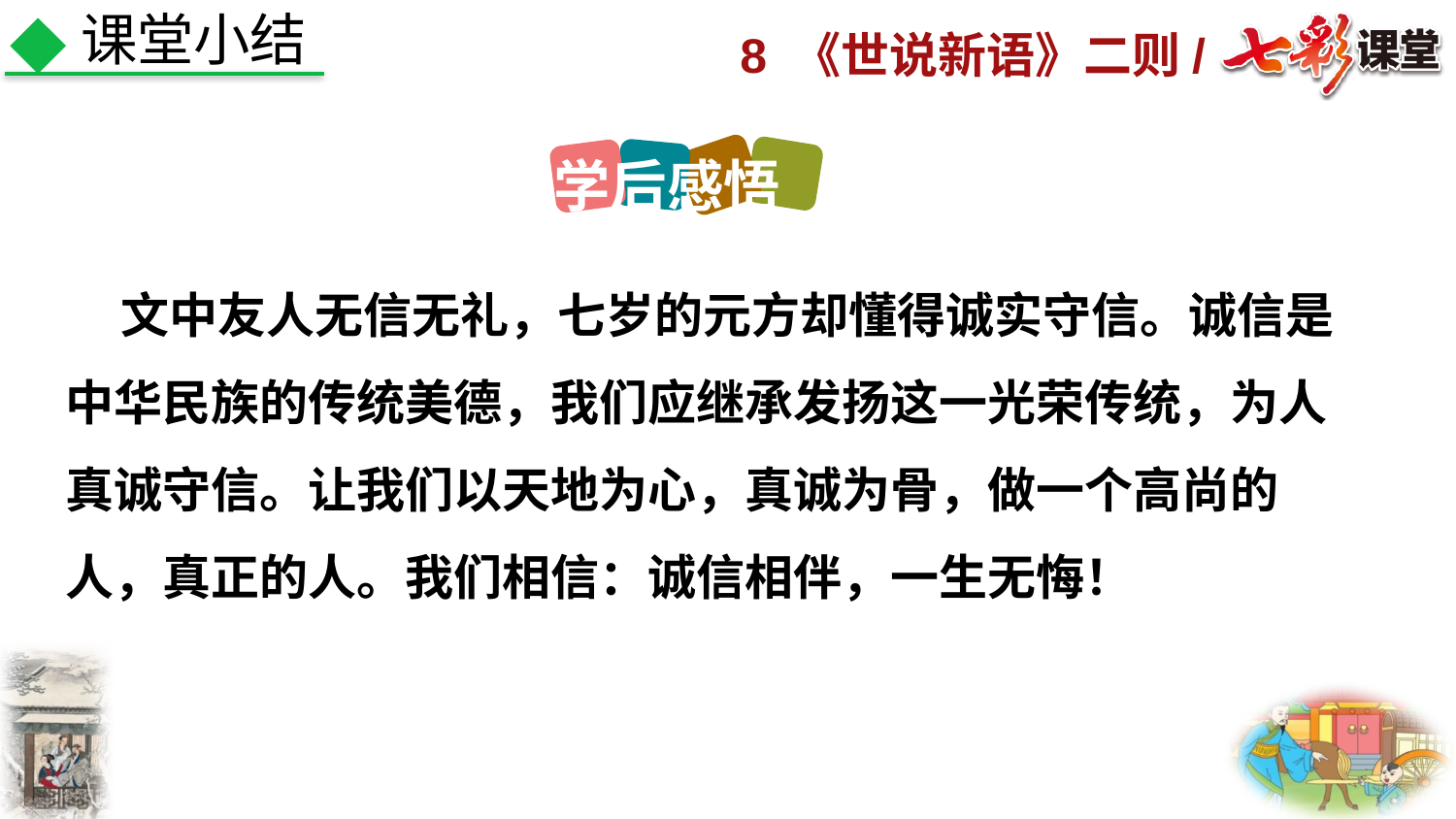

课堂小结

学后感悟

    文中友人无信无礼，七岁的元方却懂得诚实守信。诚信是中华民族的传统美德，我们应继承发扬这一光荣传统，为人真诚守信。让我们以天地为心，真诚为骨，做一个高尚的人，真正的人。我们相信：诚信相伴，一生无悔！